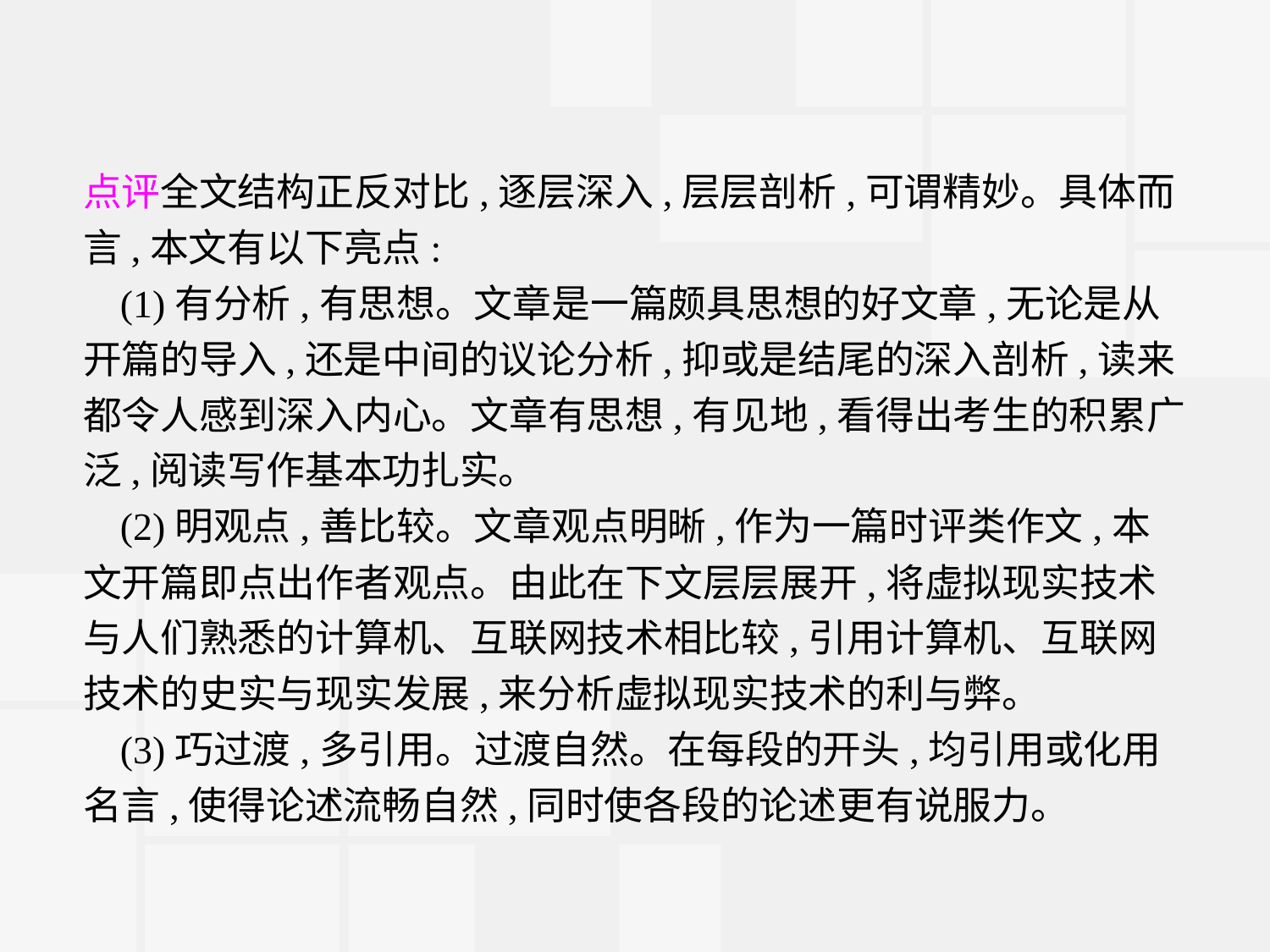

点评全文结构正反对比,逐层深入,层层剖析,可谓精妙。具体而言,本文有以下亮点:
(1)有分析,有思想。文章是一篇颇具思想的好文章,无论是从开篇的导入,还是中间的议论分析,抑或是结尾的深入剖析,读来都令人感到深入内心。文章有思想,有见地,看得出考生的积累广泛,阅读写作基本功扎实。
(2)明观点,善比较。文章观点明晰,作为一篇时评类作文,本文开篇即点出作者观点。由此在下文层层展开,将虚拟现实技术与人们熟悉的计算机、互联网技术相比较,引用计算机、互联网技术的史实与现实发展,来分析虚拟现实技术的利与弊。
(3)巧过渡,多引用。过渡自然。在每段的开头,均引用或化用名言,使得论述流畅自然,同时使各段的论述更有说服力。